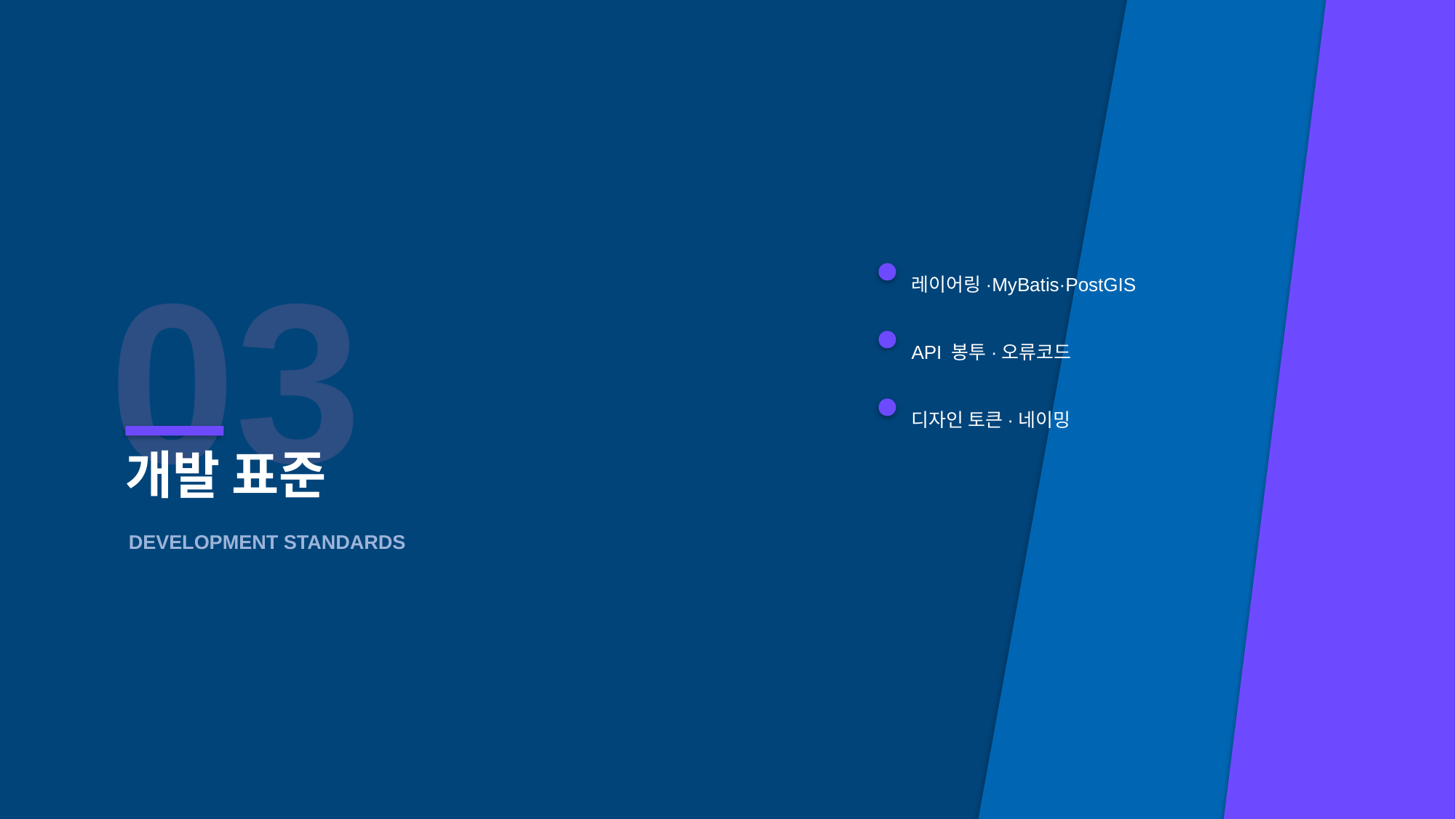

03
레이어링·MyBatis·PostGIS

API 봉투·오류코드

디자인 토큰·네이밍

개발 표준
DEVELOPMENT STANDARDS